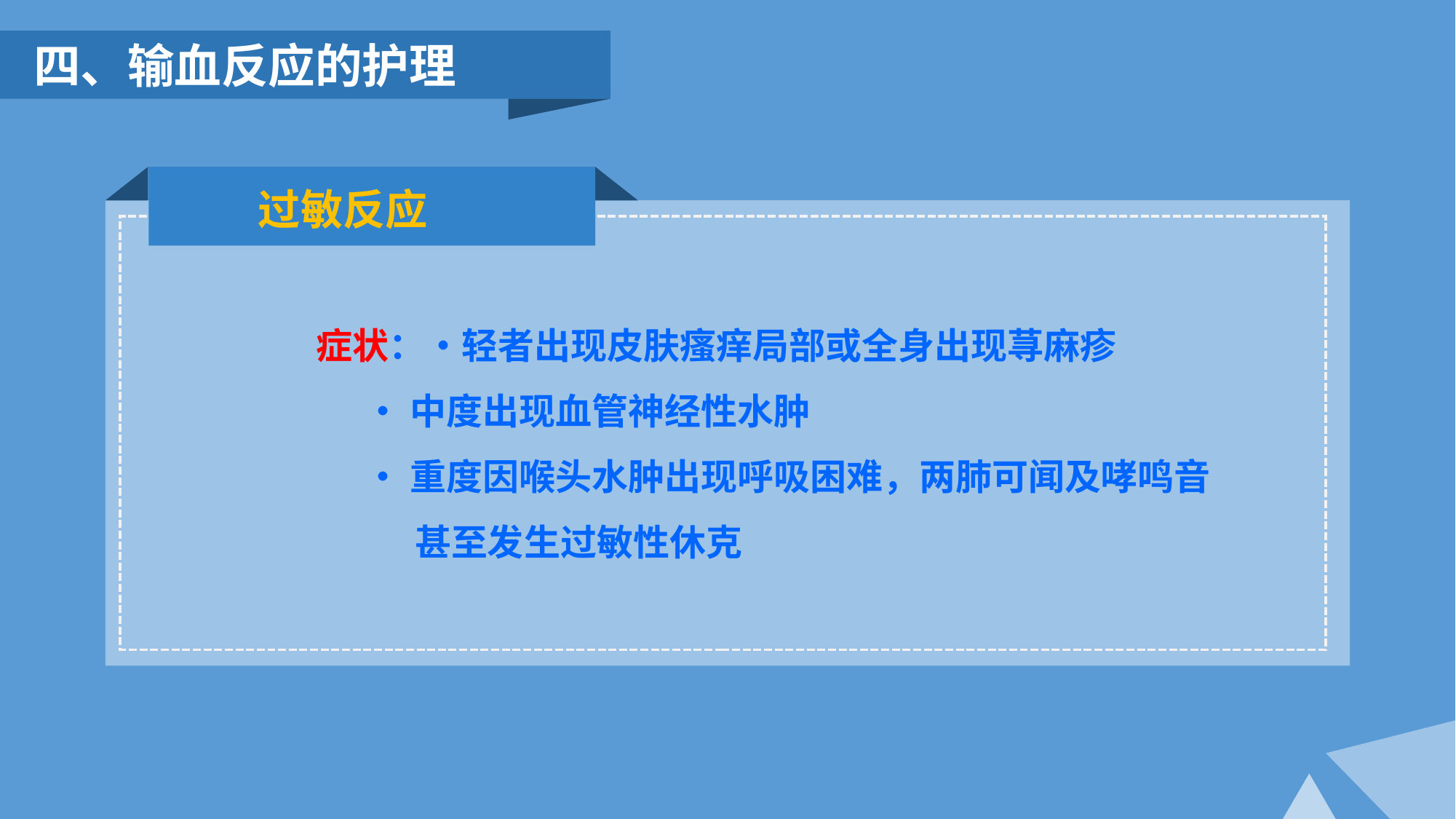

四、输血反应的护理

过敏反应

症状：•轻者出现皮肤瘙痒局部或全身出现荨麻疹
      •中度出现血管神经性水肿
      •重度因喉头水肿出现呼吸困难，两肺可闻及哮鸣音
           甚至发生过敏性休克